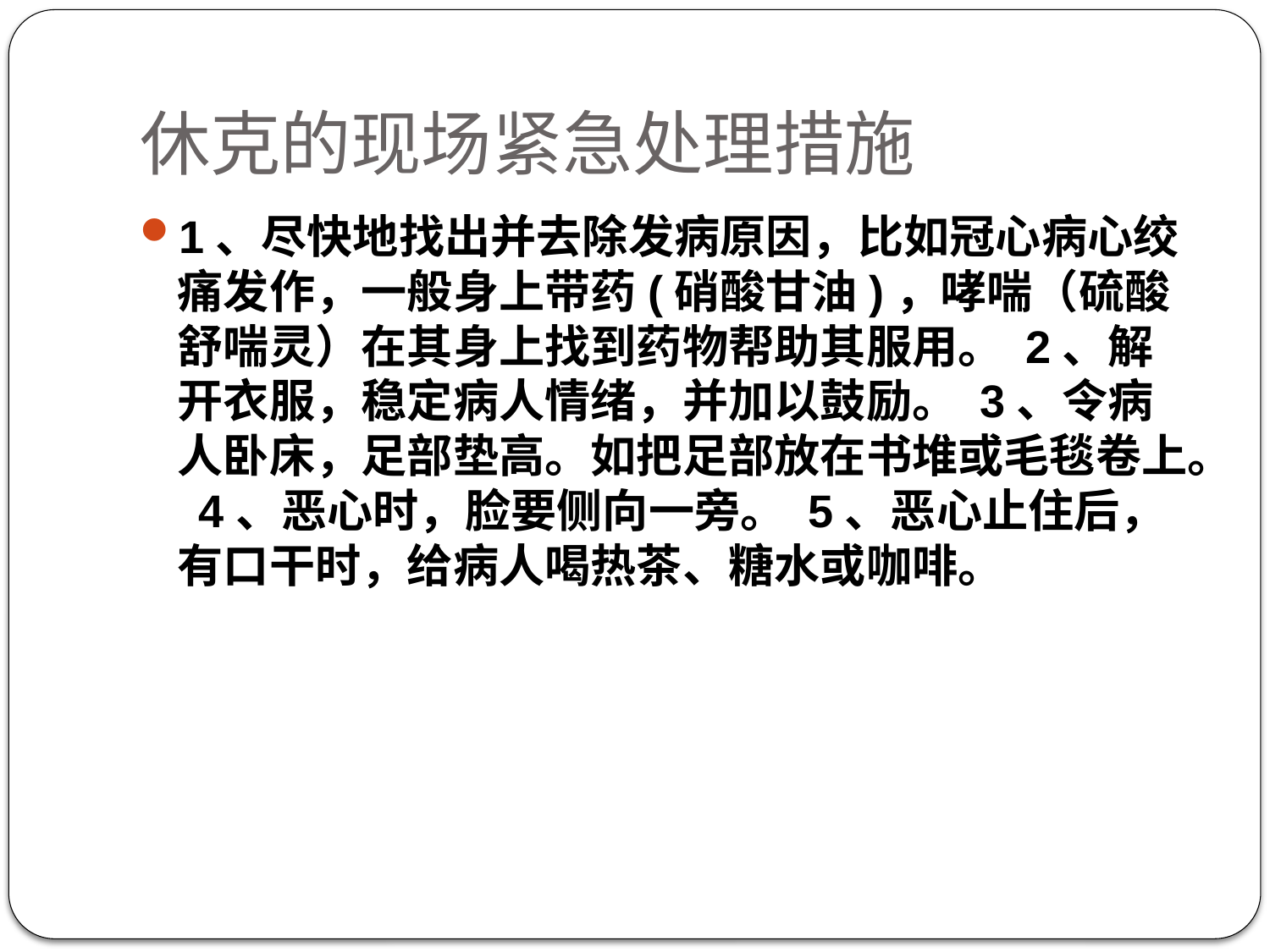

# 休克的现场紧急处理措施
1、尽快地找出并去除发病原因，比如冠心病心绞痛发作，一般身上带药(硝酸甘油)，哮喘（硫酸舒喘灵）在其身上找到药物帮助其服用。 2、解开衣服，稳定病人情绪，并加以鼓励。 3、令病人卧床，足部垫高。如把足部放在书堆或毛毯卷上。 4、恶心时，脸要侧向一旁。 5、恶心止住后，有口干时，给病人喝热茶、糖水或咖啡。